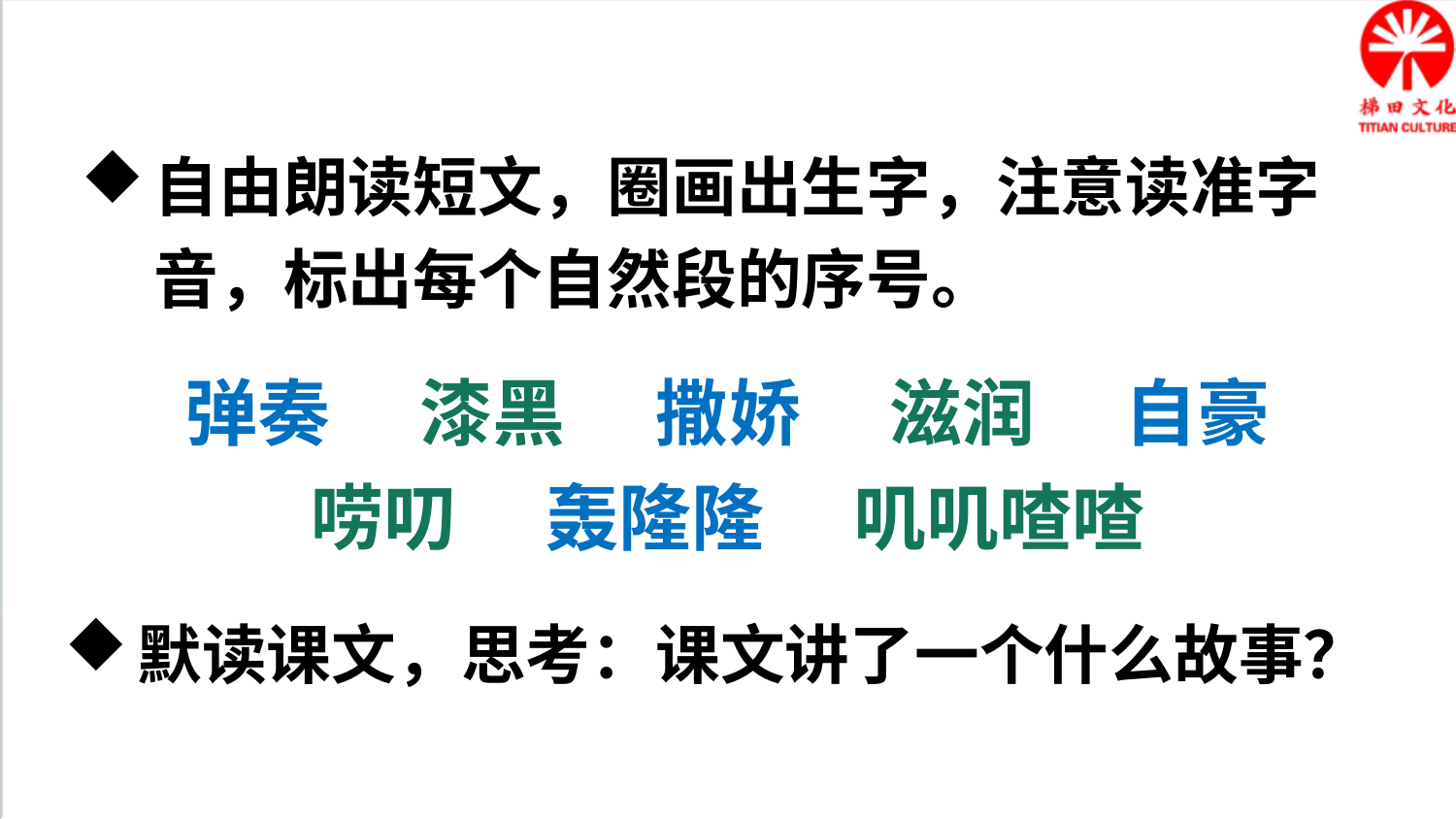

自由朗读短文，圈画出生字，注意读准字音，标出每个自然段的序号。
弹奏 　漆黑　 撒娇　 滋润　 自豪
唠叨　 轰隆隆　 叽叽喳喳
默读课文，思考：课文讲了一个什么故事？